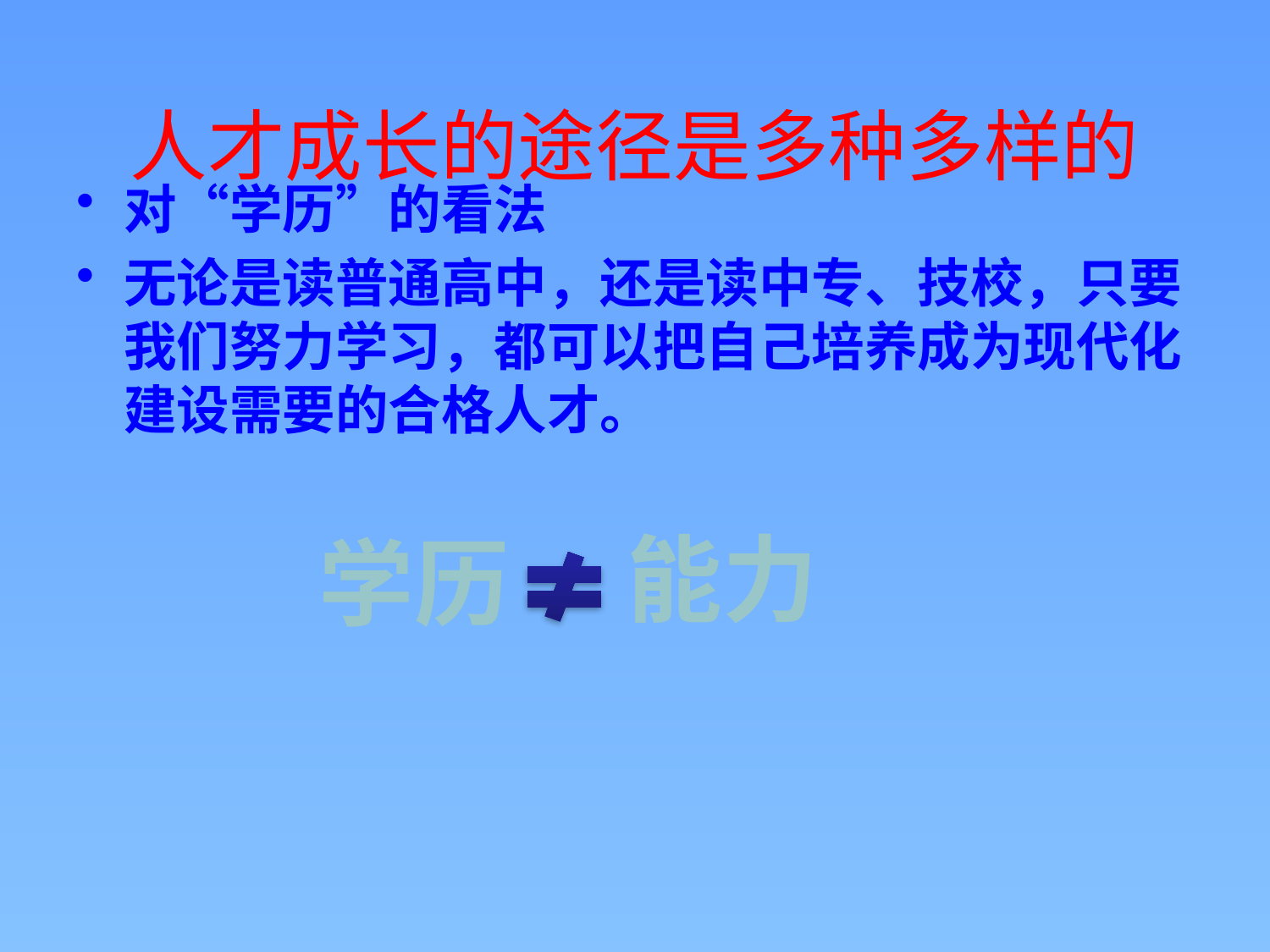

人才成长的途径是多种多样的
对“学历”的看法
无论是读普通高中，还是读中专、技校，只要我们努力学习，都可以把自己培养成为现代化建设需要的合格人才。
能力
学历